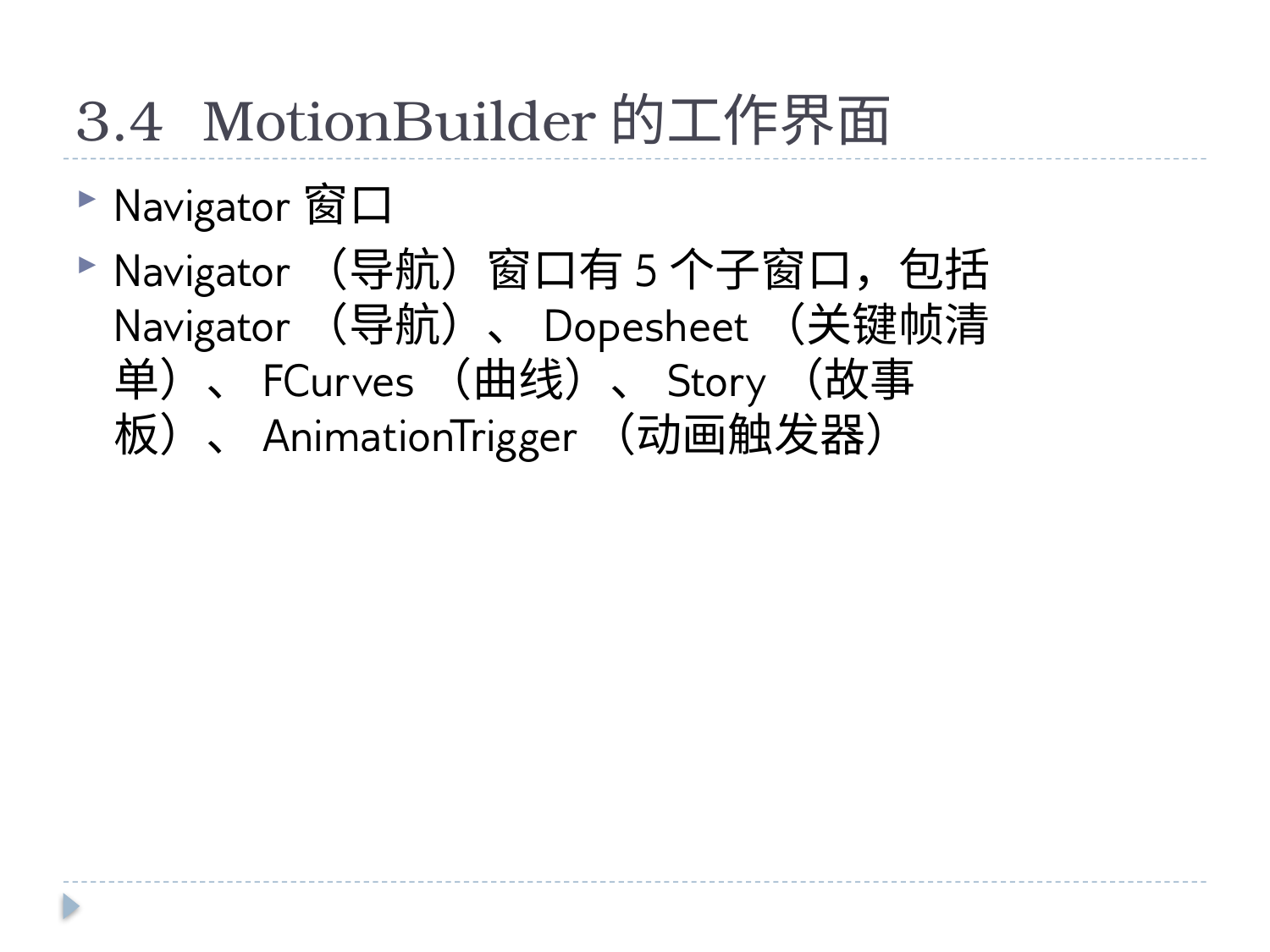

# 3.4	MotionBuilder的工作界面
Navigator窗口
Navigator（导航）窗口有5个子窗口，包括Navigator（导航）、Dopesheet（关键帧清单）、FCurves（曲线）、Story（故事板）、AnimationTrigger（动画触发器）